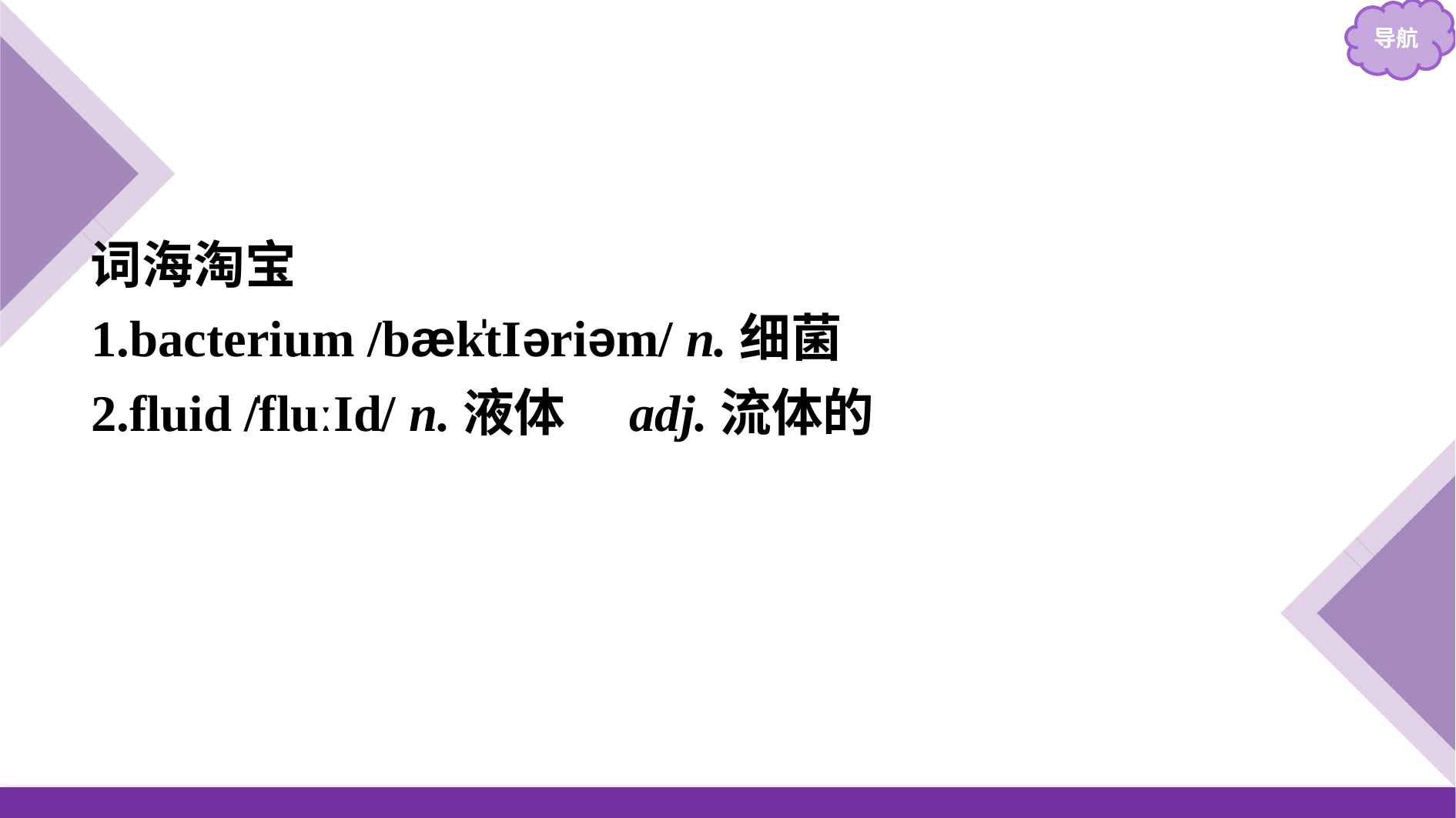

词海淘宝
1.bacterium /bæk̍tIəriəm/ n.细菌
2.fluid /̍fluːId/ n.液体　adj.流体的